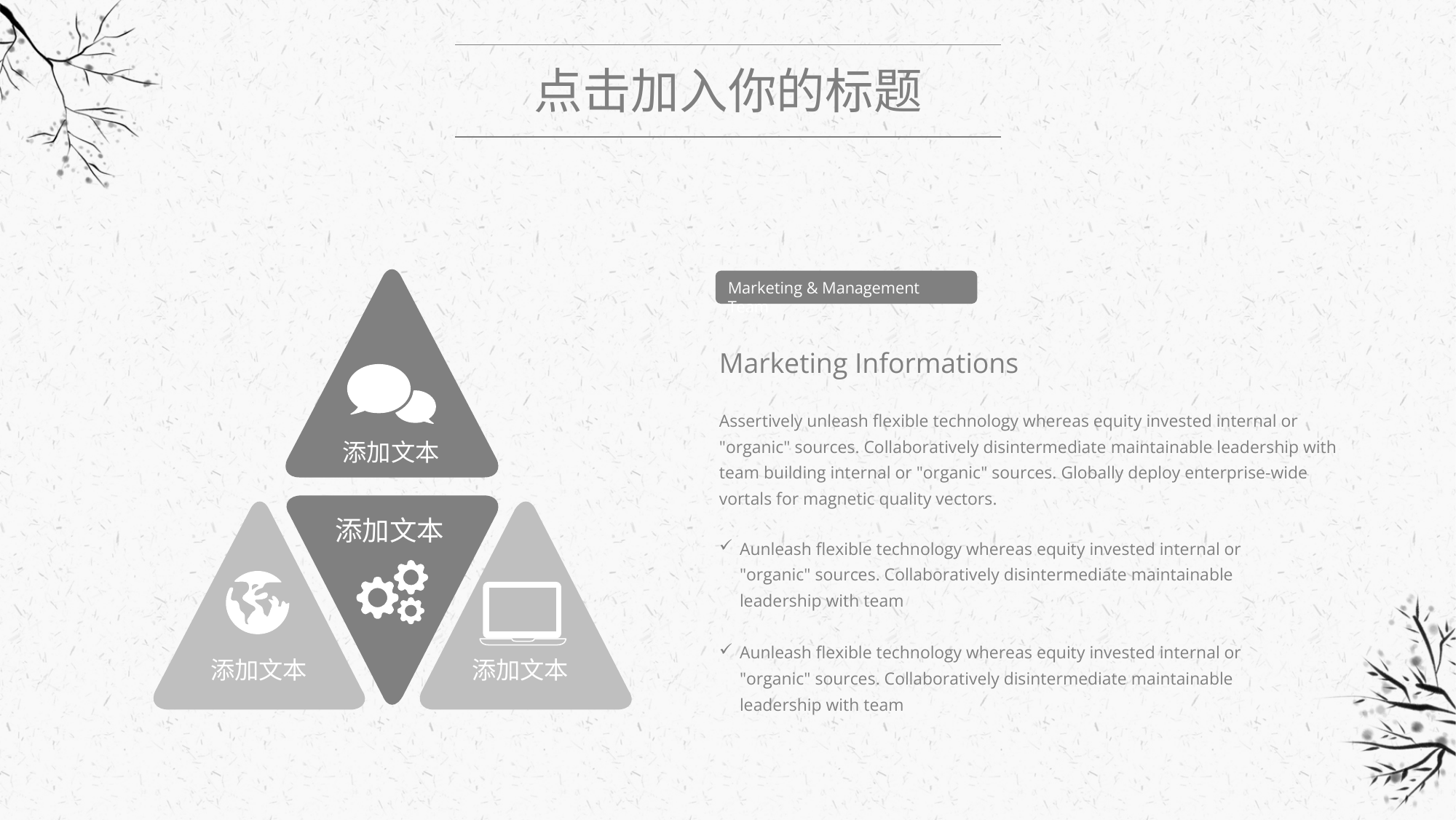

点击加入你的标题

添加文本

添加文本

添加文本

添加文本
Marketing & Management Team
Marketing Informations

Assertively unleash flexible technology whereas equity invested internal or "organic" sources. Collaboratively disintermediate maintainable leadership with team building internal or "organic" sources. Globally deploy enterprise-wide vortals for magnetic quality vectors.
Aunleash flexible technology whereas equity invested internal or "organic" sources. Collaboratively disintermediate maintainable leadership with team

Aunleash flexible technology whereas equity invested internal or "organic" sources. Collaboratively disintermediate maintainable leadership with team